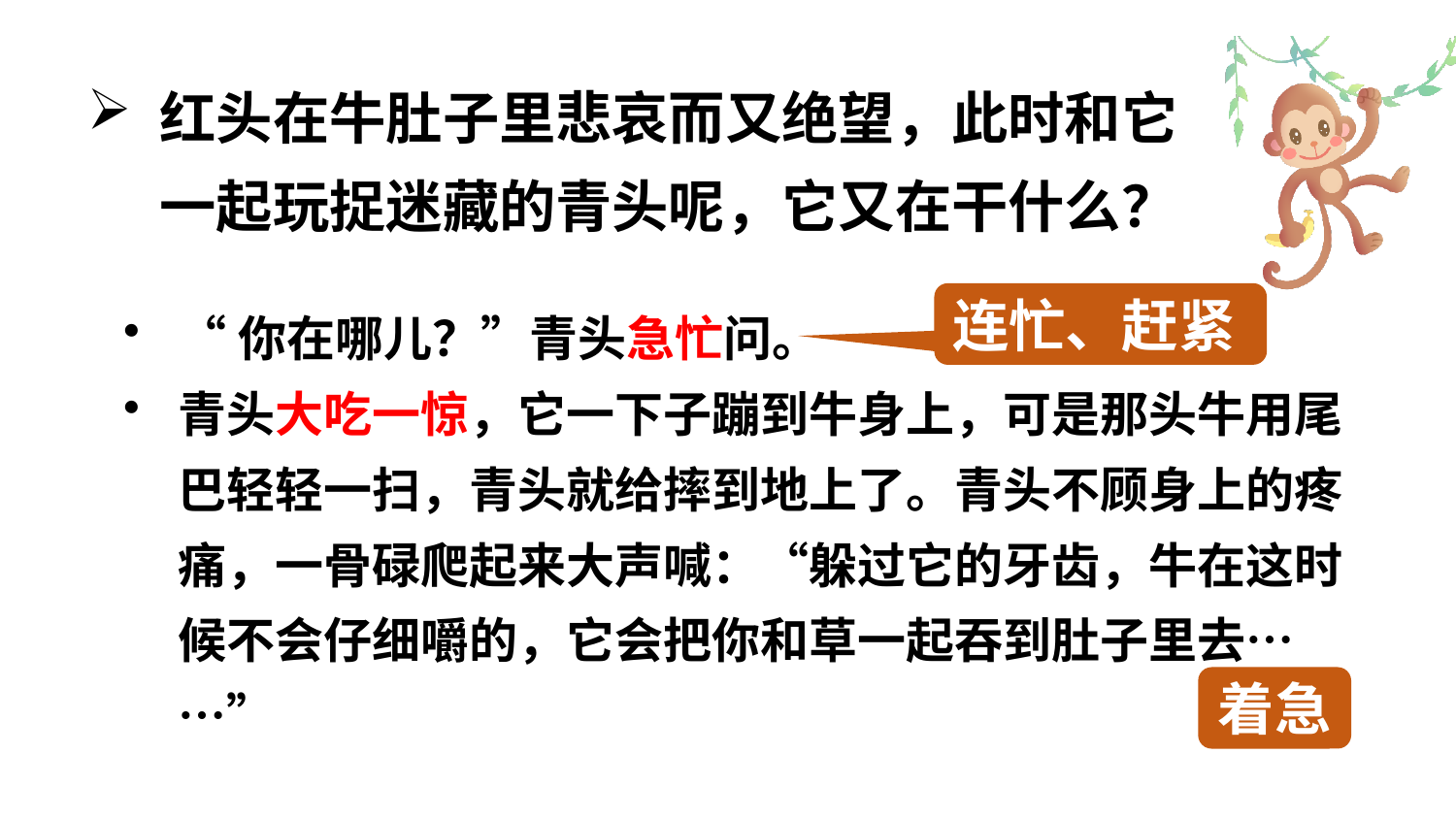

红头在牛肚子里悲哀而又绝望，此时和它一起玩捉迷藏的青头呢，它又在干什么？
“你在哪儿？”青头急忙问。
青头大吃一惊，它一下子蹦到牛身上，可是那头牛用尾巴轻轻一扫，青头就给摔到地上了。青头不顾身上的疼痛，一骨碌爬起来大声喊：“躲过它的牙齿，牛在这时候不会仔细嚼的，它会把你和草一起吞到肚子里去……”
连忙、赶紧
着急